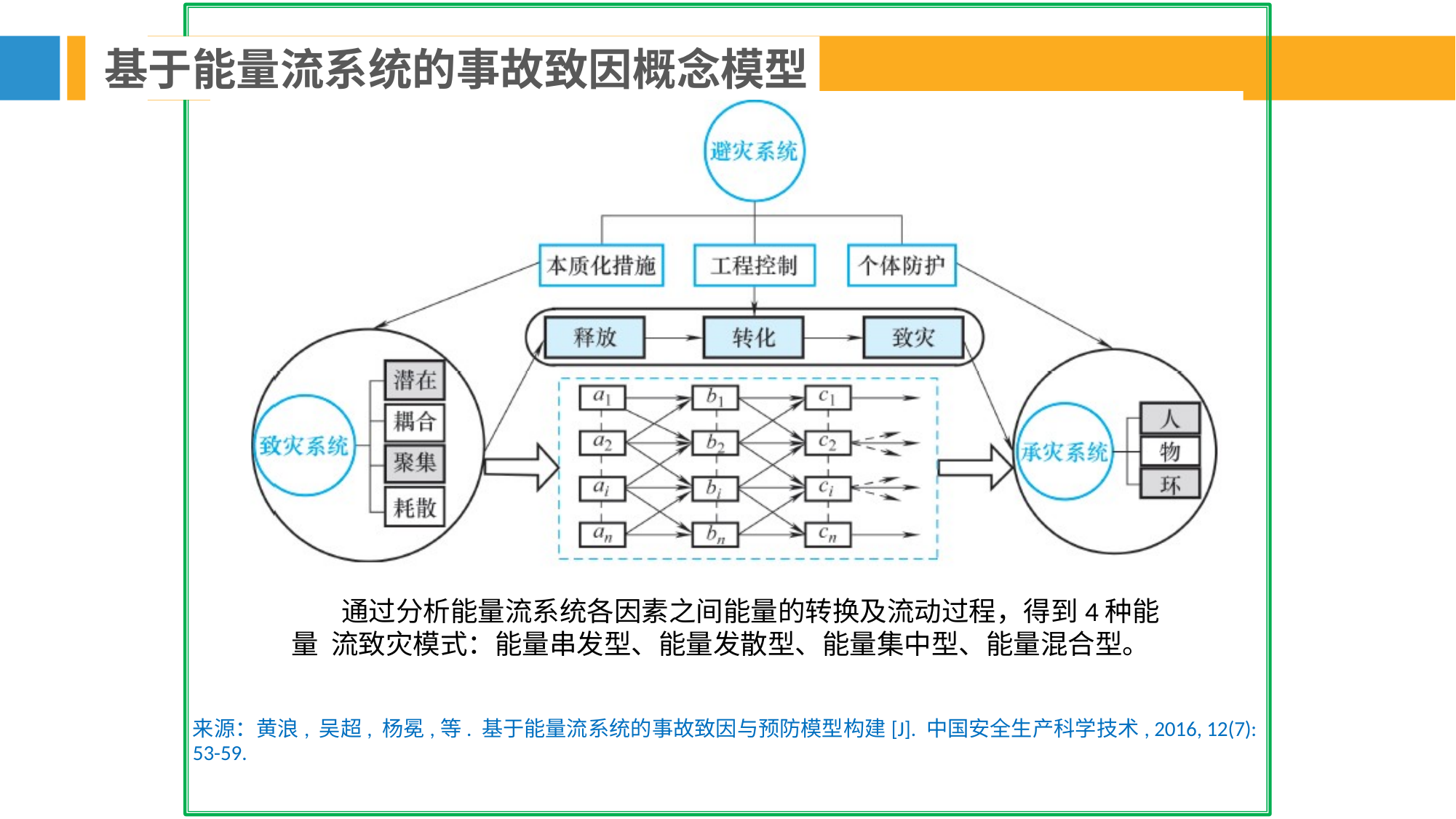

基于能量流系统的事故致因概念模型

通过分析能量流系统各因素之间能量的转换及流动过程，得到4种能量  流致灾模式：能量串发型、能量发散型、能量集中型、能量混合型。
来源：黄浪, 吴超, 杨冕,等. 基于能量流系统的事故致因与预防模型构建[J]. 中国安全生产科学技术, 2016, 12(7): 53-59.